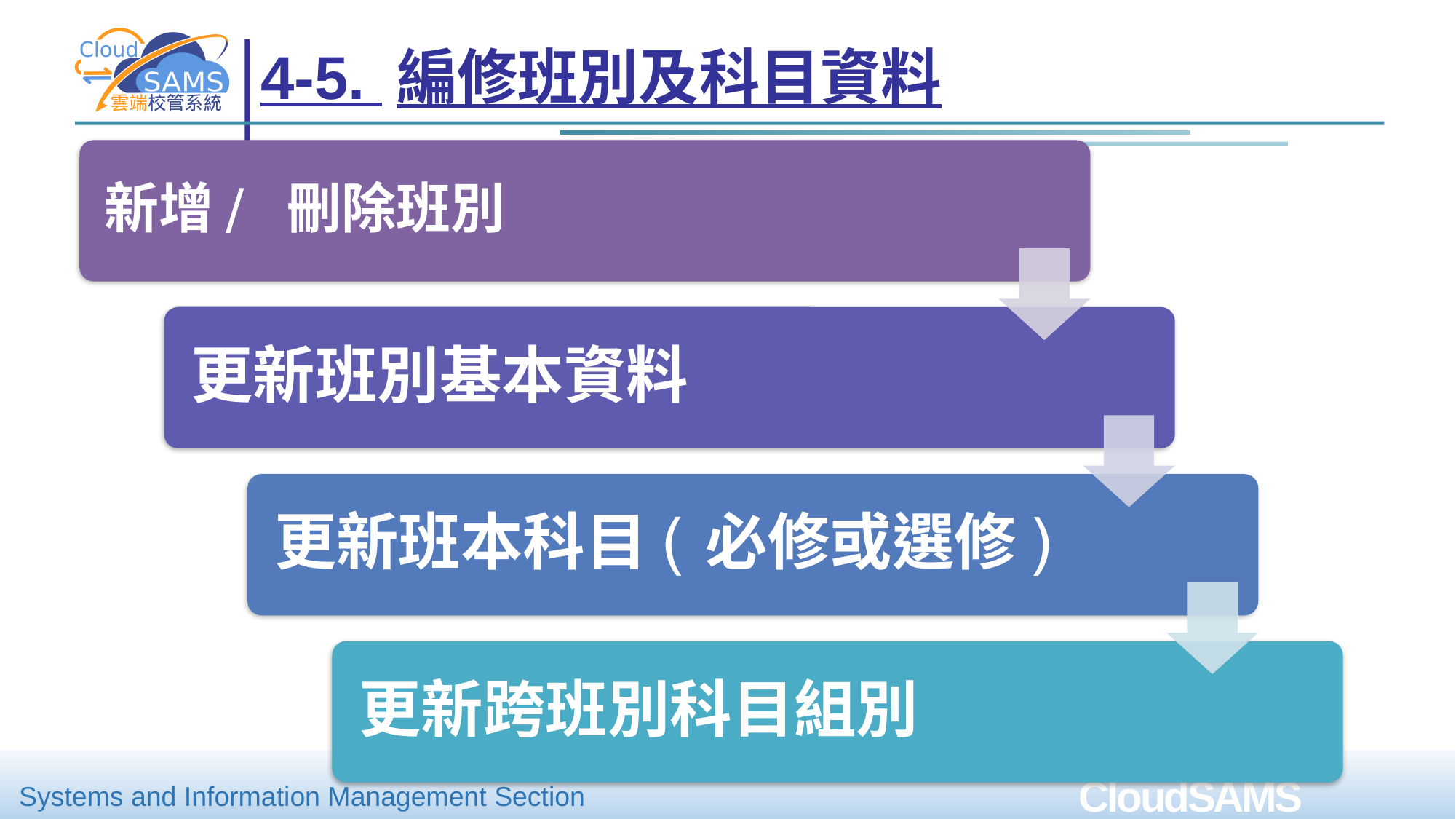

4-5. 編修班別及科目資料
新增/ 刪除班別
更新班別基本資料
更新班本科目(必修或選修)
更新跨班別科目組別